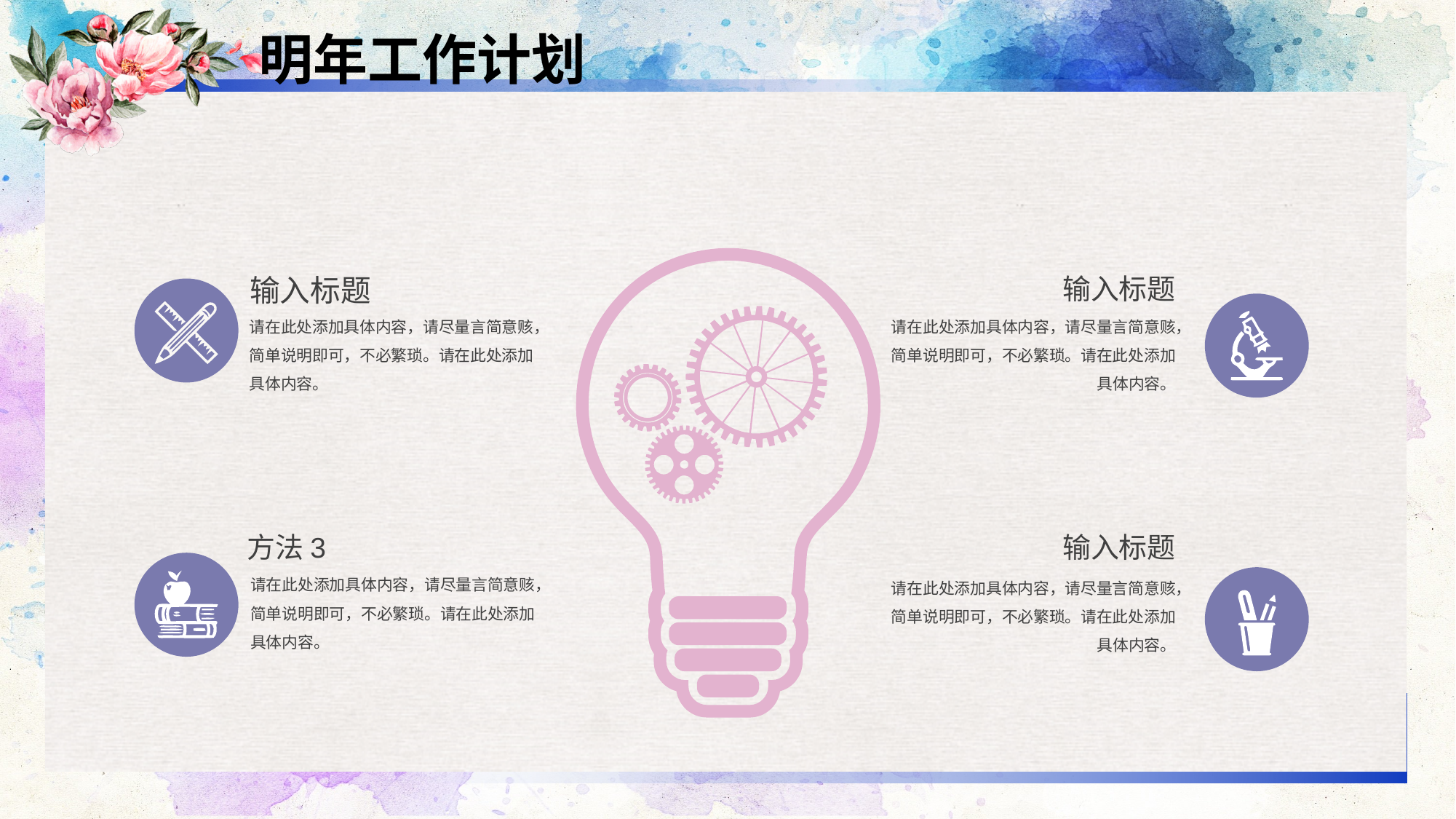

明年工作计划

输入标题
输入标题

请在此处添加具体内容，请尽量言简意赅，简单说明即可，不必繁琐。请在此处添加具体内容。
请在此处添加具体内容，请尽量言简意赅，简单说明即可，不必繁琐。请在此处添加具体内容。
方法3
输入标题

请在此处添加具体内容，请尽量言简意赅，简单说明即可，不必繁琐。请在此处添加具体内容。
请在此处添加具体内容，请尽量言简意赅，简单说明即可，不必繁琐。请在此处添加具体内容。